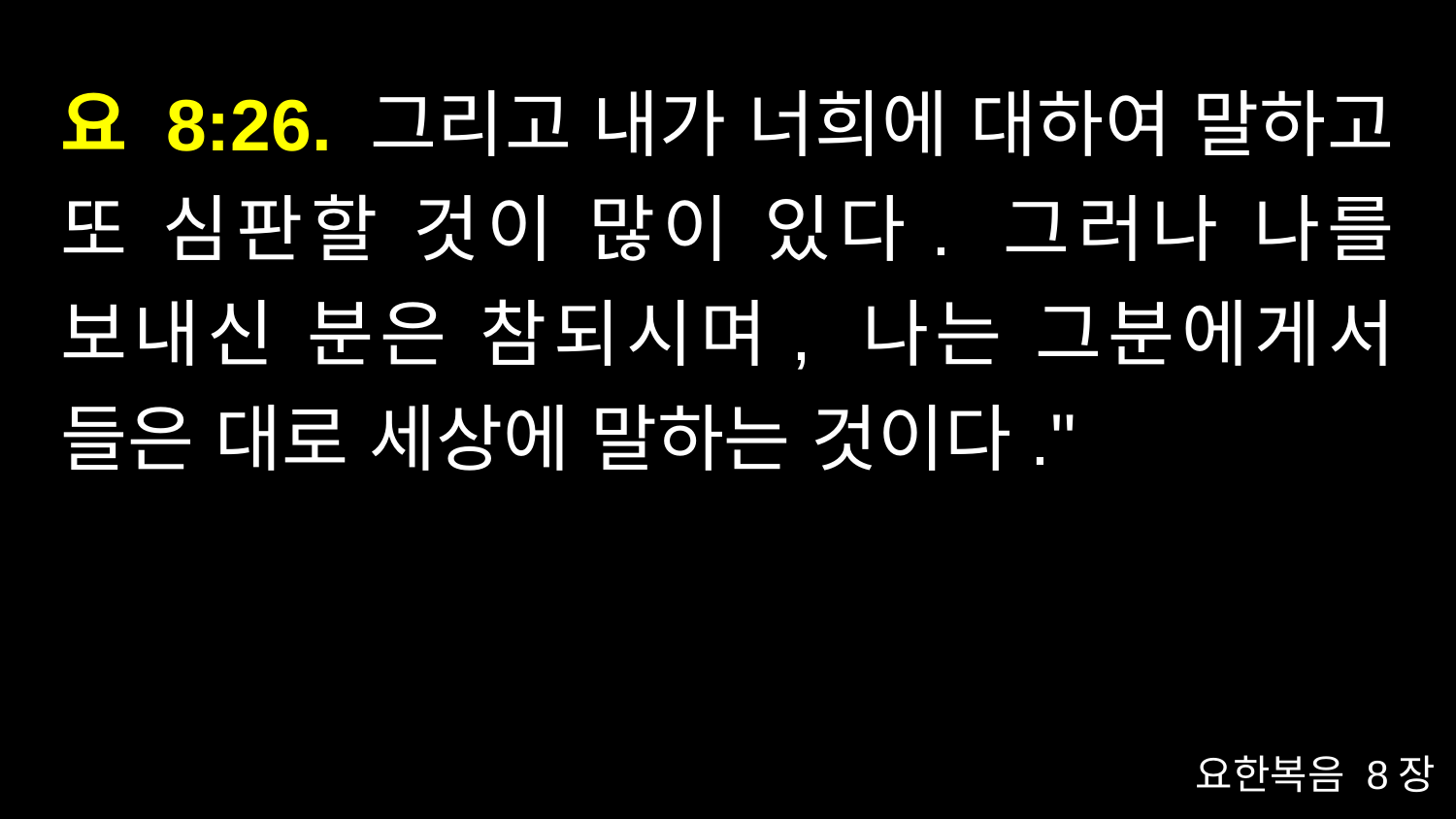

# 요 8:26. 그리고 내가 너희에 대하여 말하고 또 심판할 것이 많이 있다. 그러나 나를 보내신 분은 참되시며, 나는 그분에게서 들은 대로 세상에 말하는 것이다."
요한복음 8장